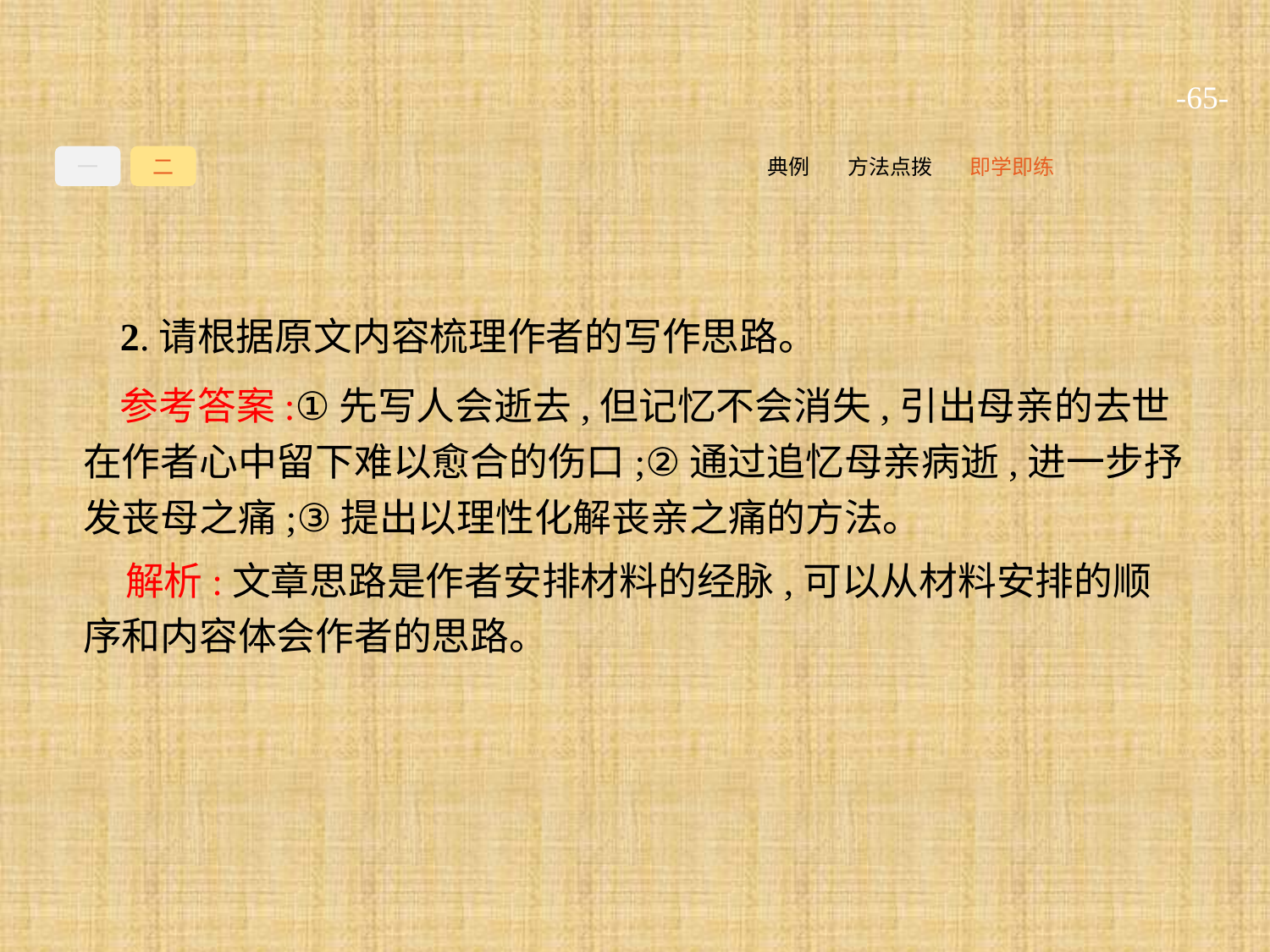

-65-
一
二
即学即练
方法点拨
典例
2.请根据原文内容梳理作者的写作思路。
参考答案:①先写人会逝去,但记忆不会消失,引出母亲的去世在作者心中留下难以愈合的伤口;②通过追忆母亲病逝,进一步抒发丧母之痛;③提出以理性化解丧亲之痛的方法。
解析:文章思路是作者安排材料的经脉,可以从材料安排的顺序和内容体会作者的思路。